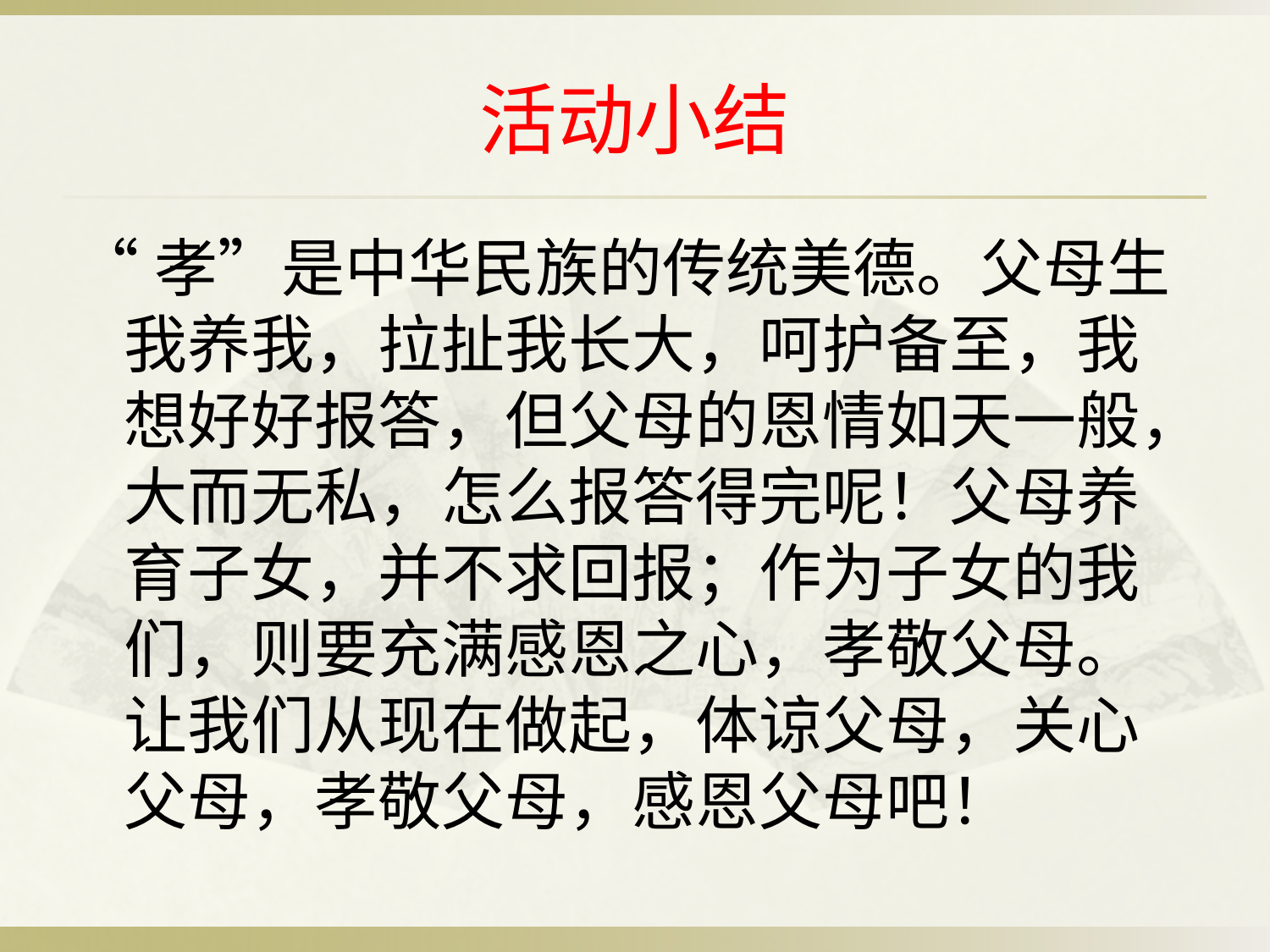

# 活动小结
“孝”是中华民族的传统美德。父母生我养我，拉扯我长大，呵护备至，我想好好报答，但父母的恩情如天一般，大而无私，怎么报答得完呢！父母养育子女，并不求回报；作为子女的我们，则要充满感恩之心，孝敬父母。让我们从现在做起，体谅父母，关心父母，孝敬父母，感恩父母吧！